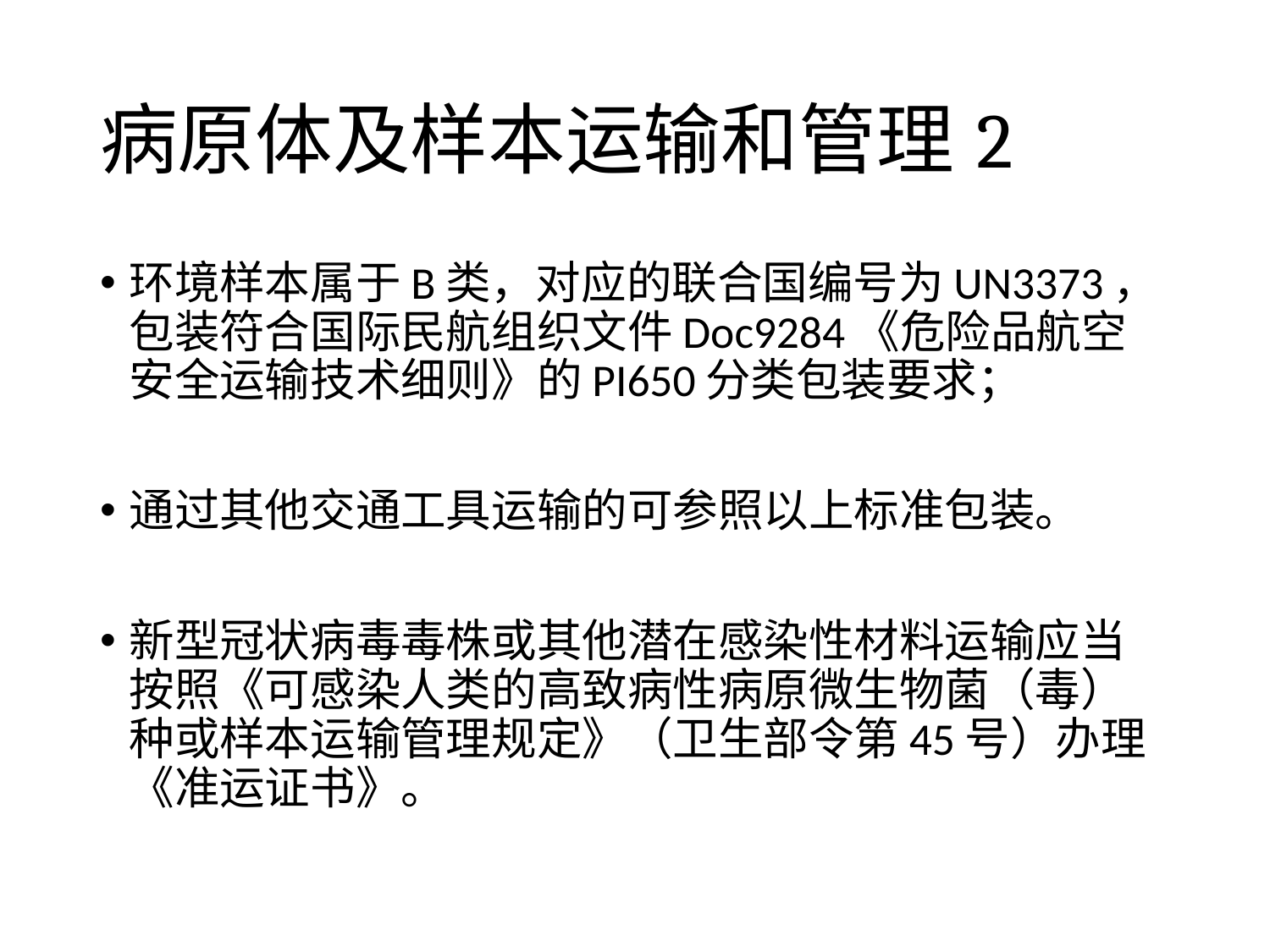

# 病原体及样本运输和管理2
环境样本属于B类，对应的联合国编号为UN3373，包装符合国际民航组织文件Doc9284《危险品航空安全运输技术细则》的PI650分类包装要求；

通过其他交通工具运输的可参照以上标准包装。

新型冠状病毒毒株或其他潜在感染性材料运输应当按照《可感染人类的高致病性病原微生物菌（毒）种或样本运输管理规定》（卫生部令第45号）办理《准运证书》。